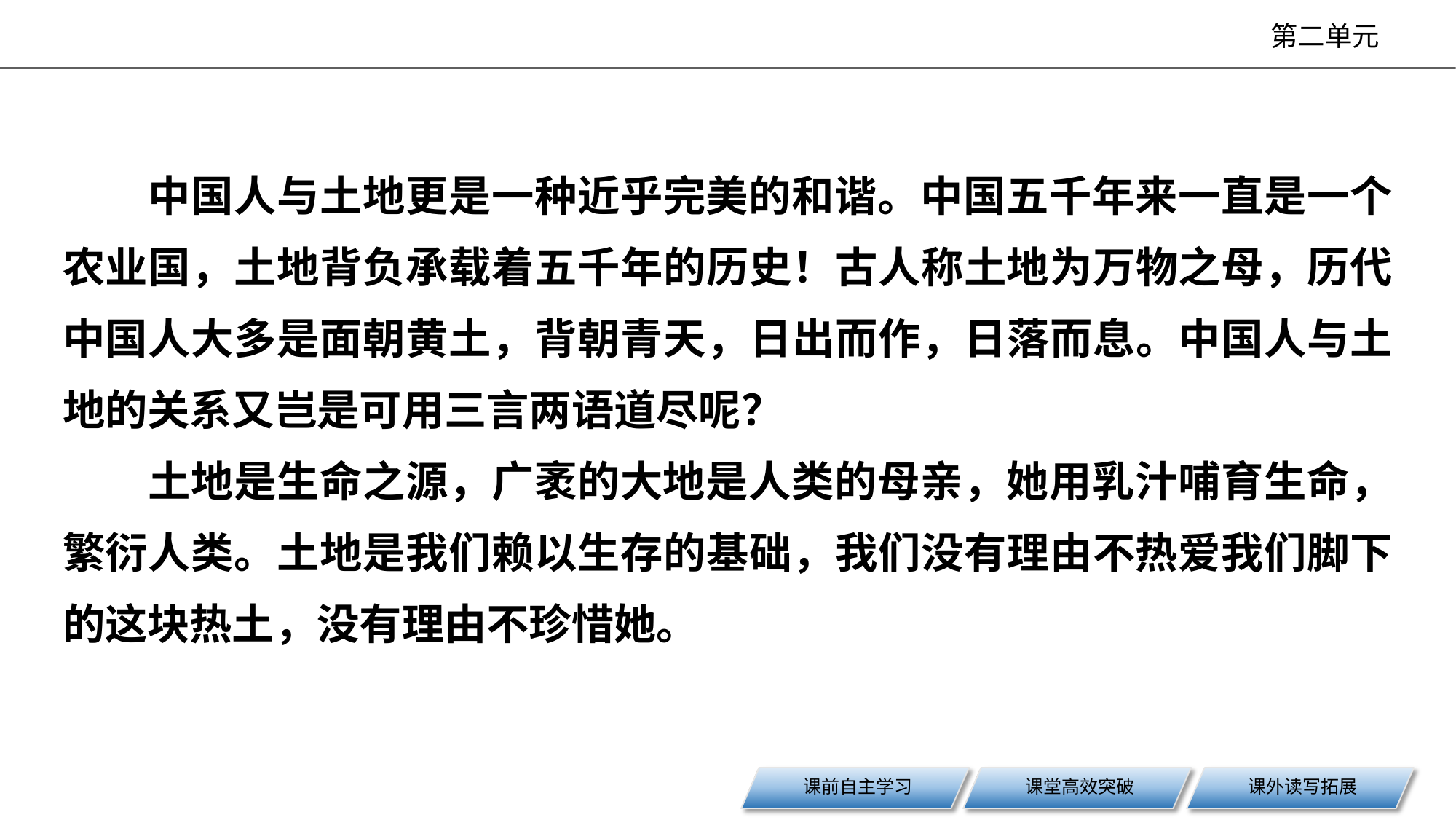

中国人与土地更是一种近乎完美的和谐。中国五千年来一直是一个农业国，土地背负承载着五千年的历史！古人称土地为万物之母，历代中国人大多是面朝黄土，背朝青天，日出而作，日落而息。中国人与土地的关系又岂是可用三言两语道尽呢？
土地是生命之源，广袤的大地是人类的母亲，她用乳汁哺育生命，繁衍人类。土地是我们赖以生存的基础，我们没有理由不热爱我们脚下的这块热土，没有理由不珍惜她。